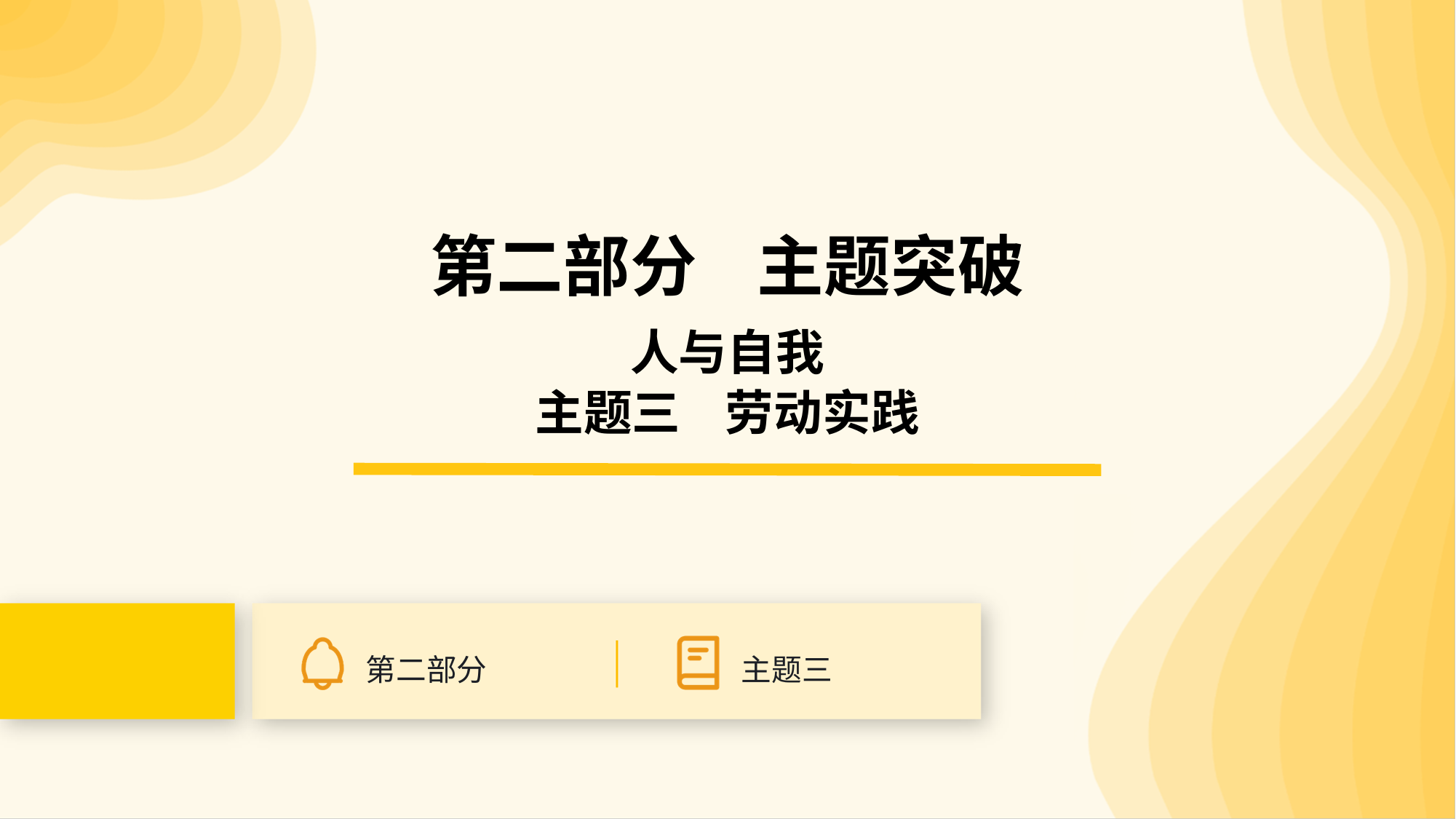

第二部分    主题突破
人与自我
主题三    劳动实践

第二部分
主题三